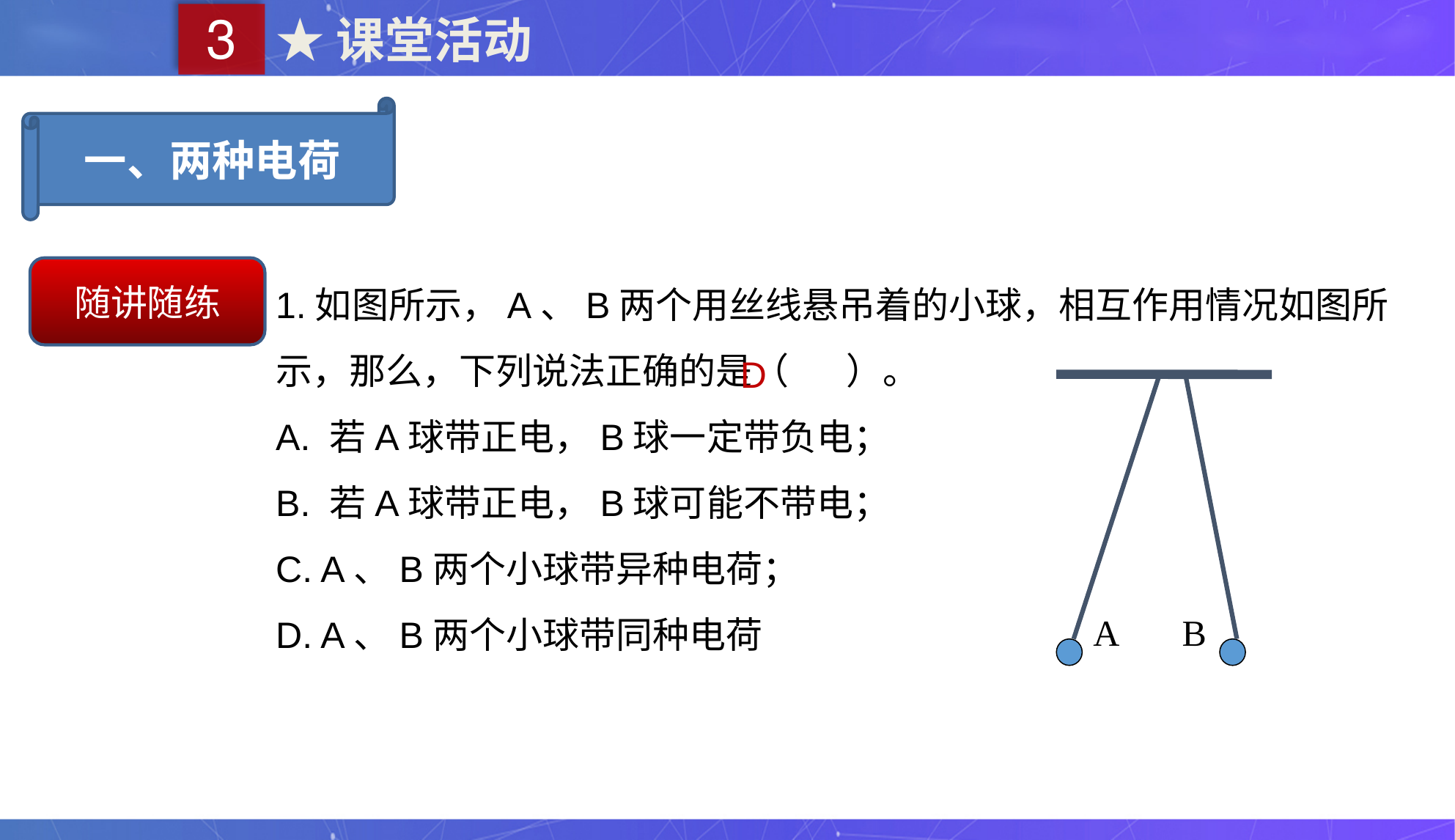

3
★课堂活动
一、两种电荷
1.如图所示，A、B两个用丝线悬吊着的小球，相互作用情况如图所示，那么，下列说法正确的是（       ）。
A. 若A球带正电，B球一定带负电；
B. 若A球带正电，B球可能不带电；
C. A、B两个小球带异种电荷；
D. A、B两个小球带同种电荷
随讲随练
D

A
B